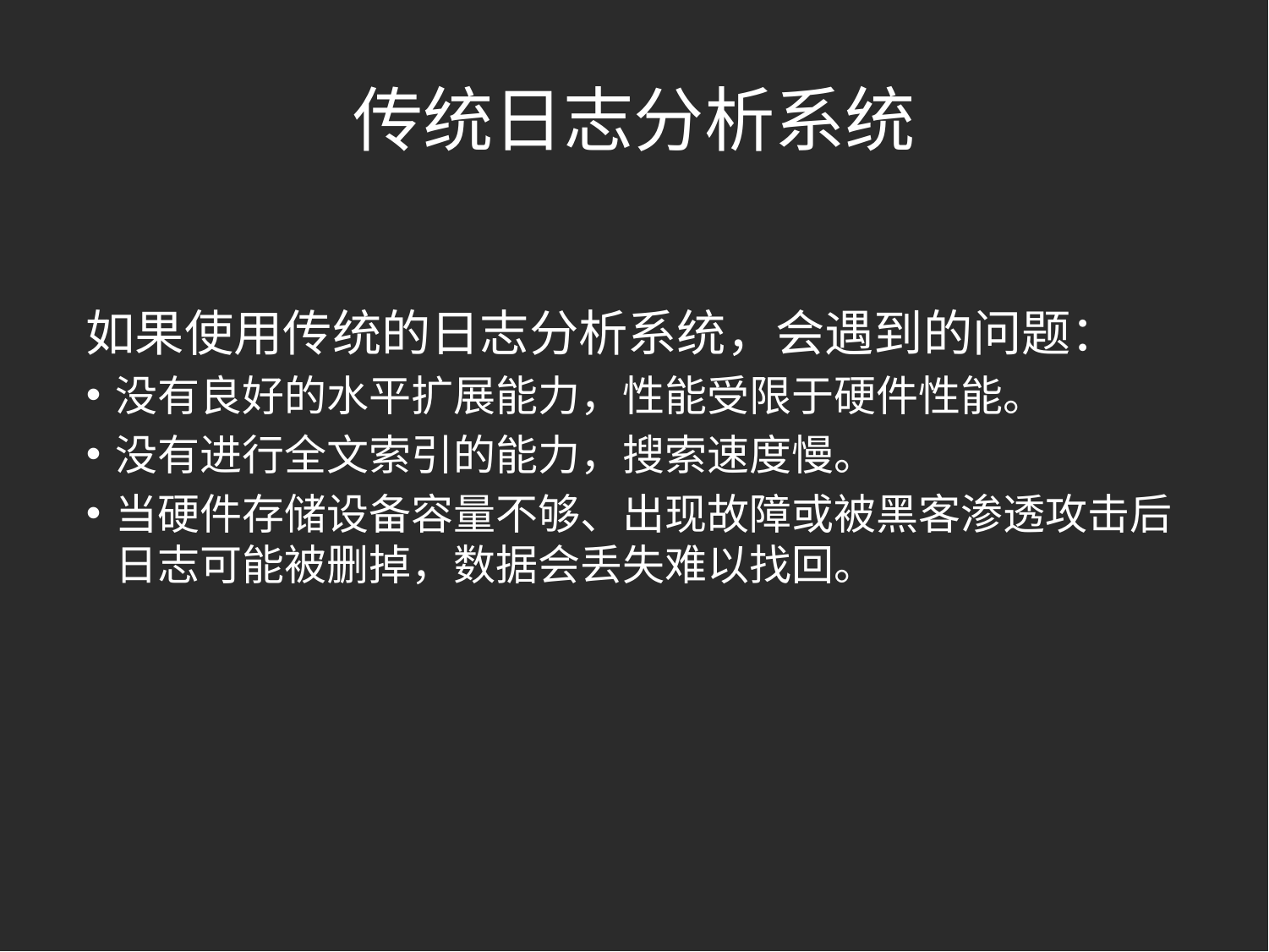

# 传统日志分析系统
如果使用传统的日志分析系统，会遇到的问题：
没有良好的水平扩展能力，性能受限于硬件性能。
没有进行全文索引的能力，搜索速度慢。
当硬件存储设备容量不够、出现故障或被黑客渗透攻击后日志可能被删掉，数据会丢失难以找回。